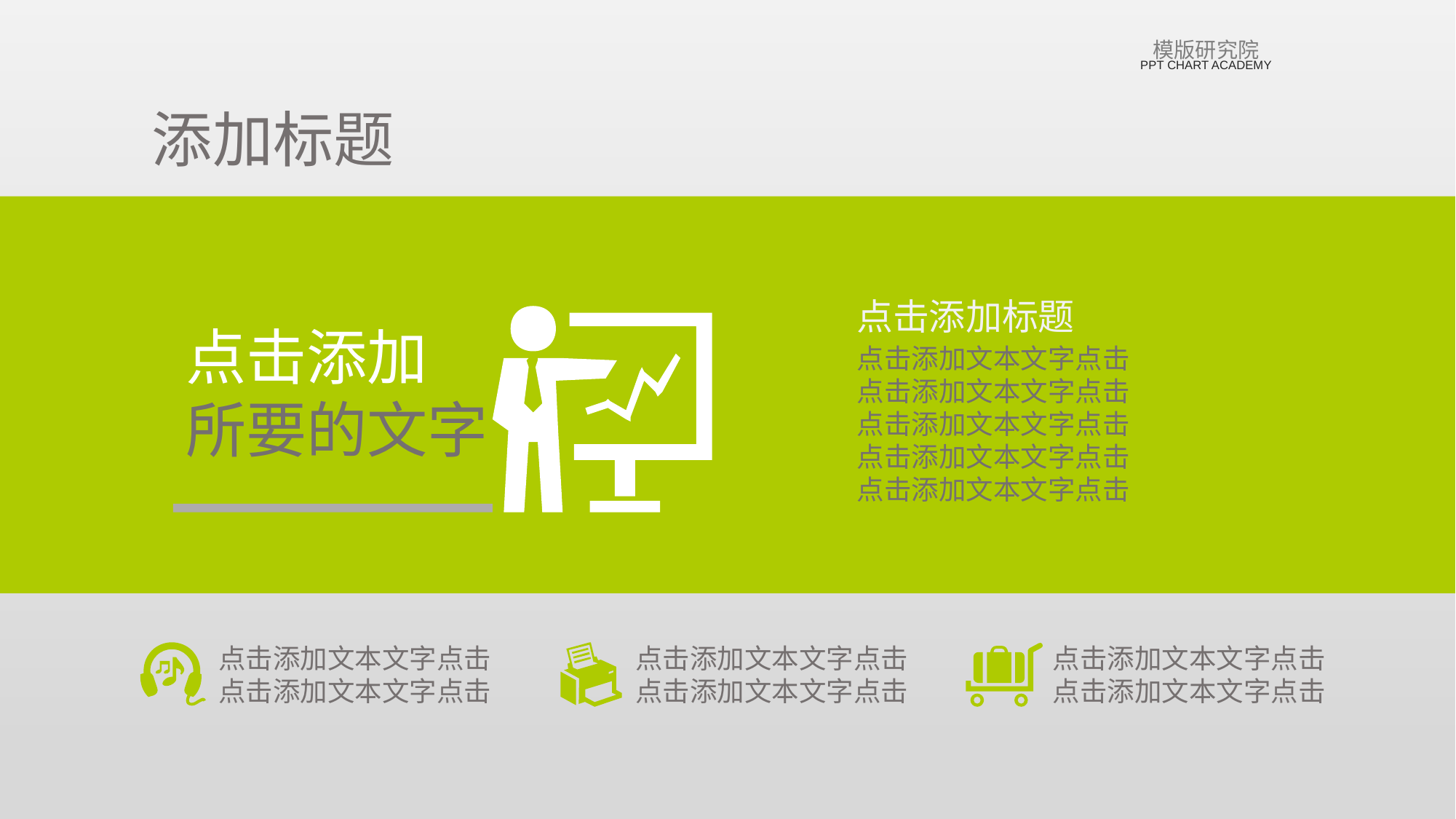

模版研究院
PPT CHART ACADEMY
添加标题

点击添加标题

点击添加
所要的文字
点击添加文本文字点击
点击添加文本文字点击
点击添加文本文字点击
点击添加文本文字点击
点击添加文本文字点击

点击添加文本文字点击
点击添加文本文字点击
点击添加文本文字点击
点击添加文本文字点击
点击添加文本文字点击
点击添加文本文字点击